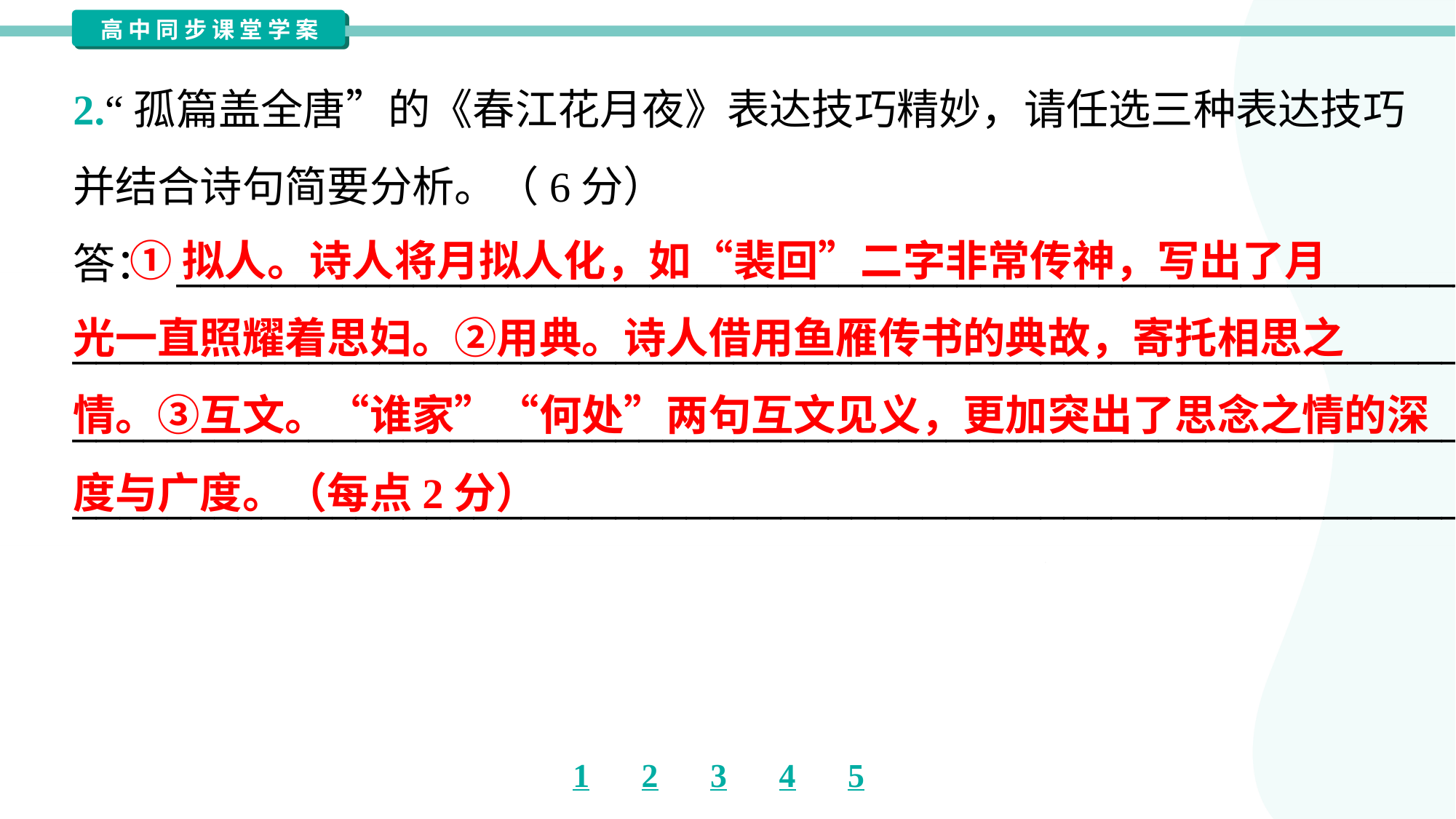

2.“孤篇盖全唐”的《春江花月夜》表达技巧精妙，请任选三种表达技巧
并结合诗句简要分析。（6分）
答： ________________________________________________________
_____________________________________________________________
_____________________________________________________________
_____________________________________________________________
      ①拟人。诗人将月拟人化，如“裴回”二字非常传神，写出了月
光一直照耀着思妇。②用典。诗人借用鱼雁传书的典故，寄托相思之
情。③互文。“谁家”“何处”两句互文见义，更加突出了思念之情的深
度与广度。（每点2分）